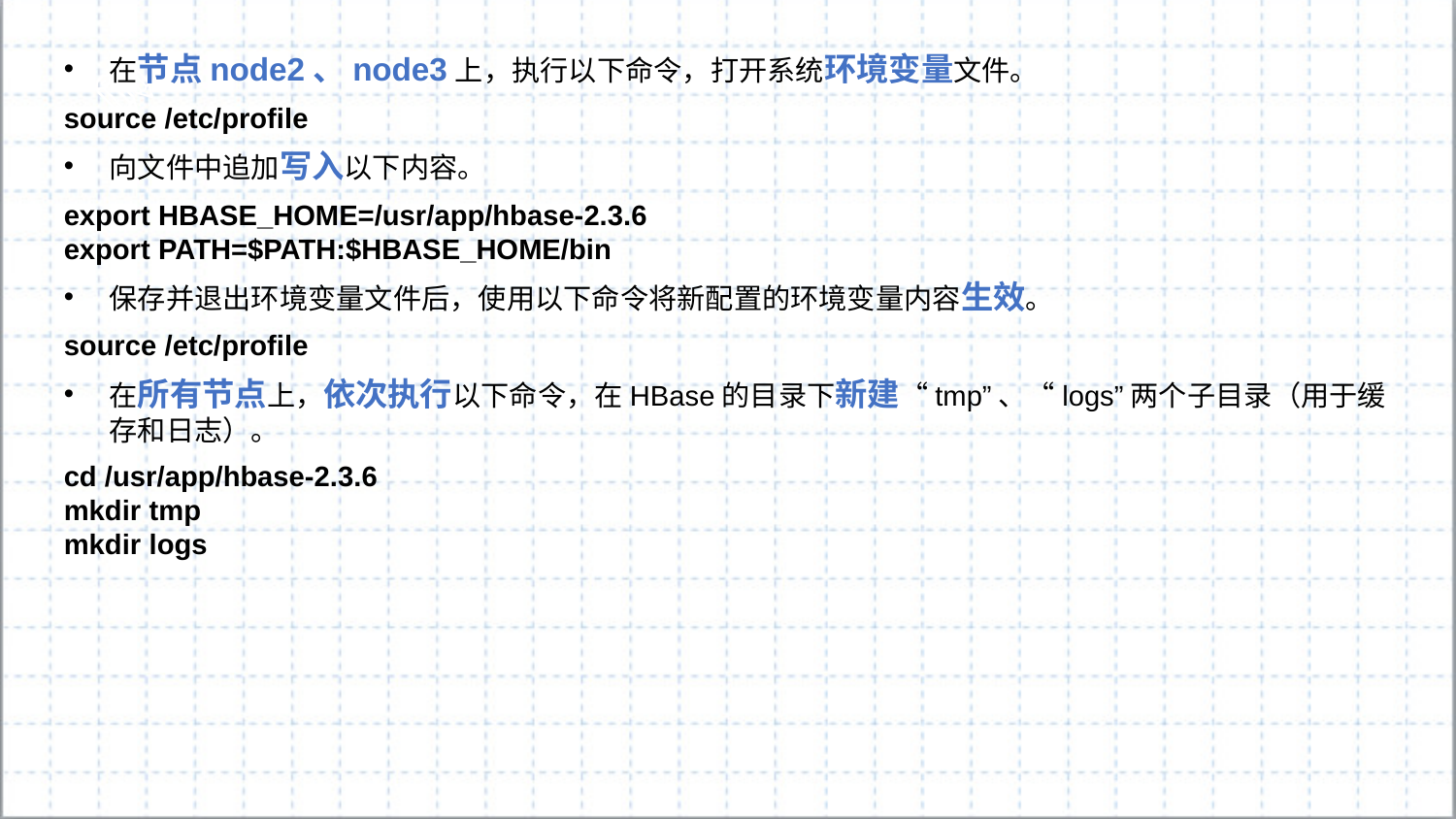

在节点node2、node3上，执行以下命令，打开系统环境变量文件。
source /etc/profile
向文件中追加写入以下内容。
export HBASE_HOME=/usr/app/hbase-2.3.6
export PATH=$PATH:$HBASE_HOME/bin
保存并退出环境变量文件后，使用以下命令将新配置的环境变量内容生效。
source /etc/profile
在所有节点上，依次执行以下命令，在HBase的目录下新建“tmp”、“logs”两个子目录（用于缓存和日志）。
cd /usr/app/hbase-2.3.6
mkdir tmp
mkdir logs